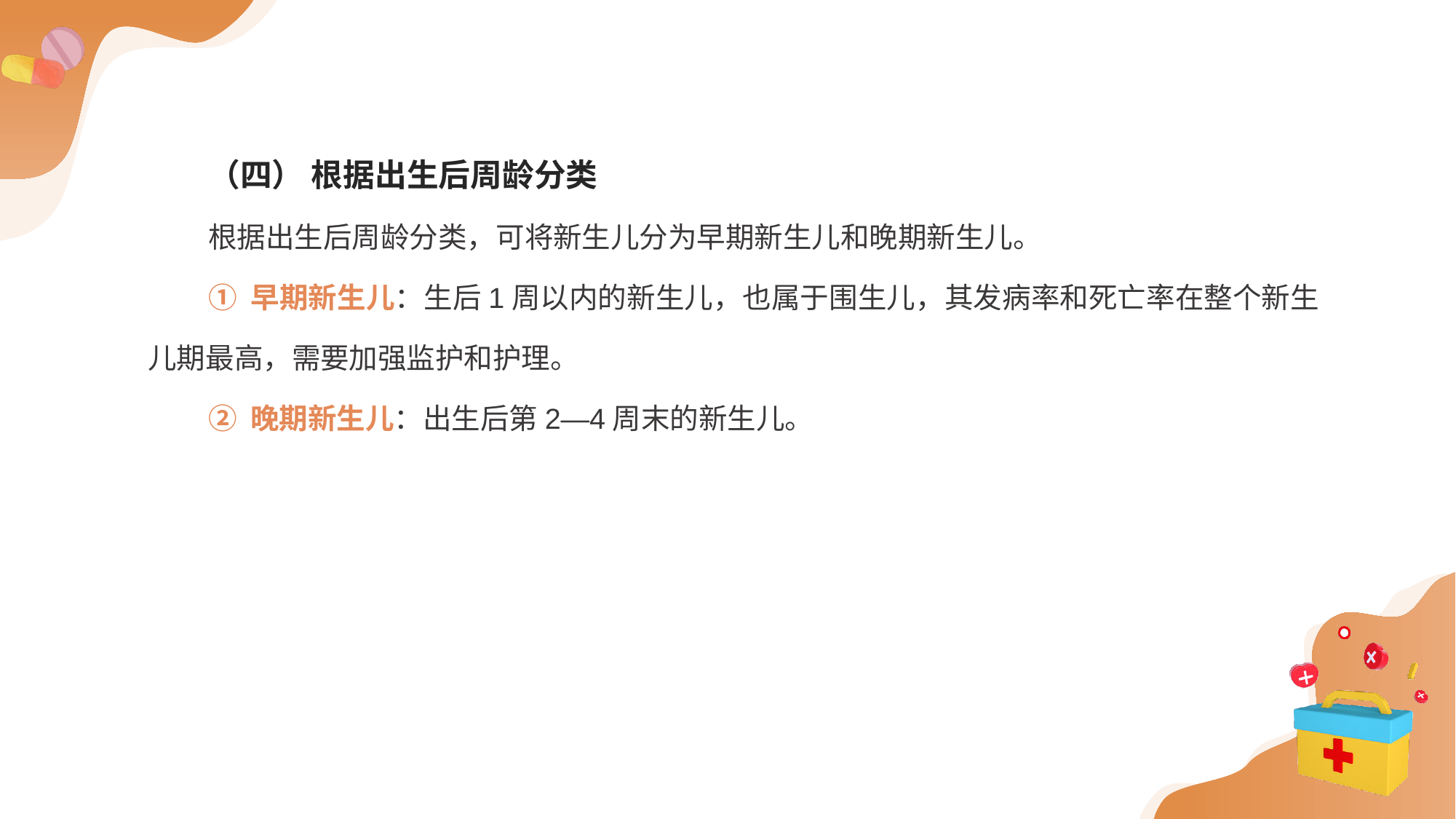

（四） 根据出生后周龄分类
根据出生后周龄分类，可将新生儿分为早期新生儿和晚期新生儿。
① 早期新生儿：生后1周以内的新生儿，也属于围生儿，其发病率和死亡率在整个新生儿期最高，需要加强监护和护理。
② 晚期新生儿：出生后第2—4周末的新生儿。